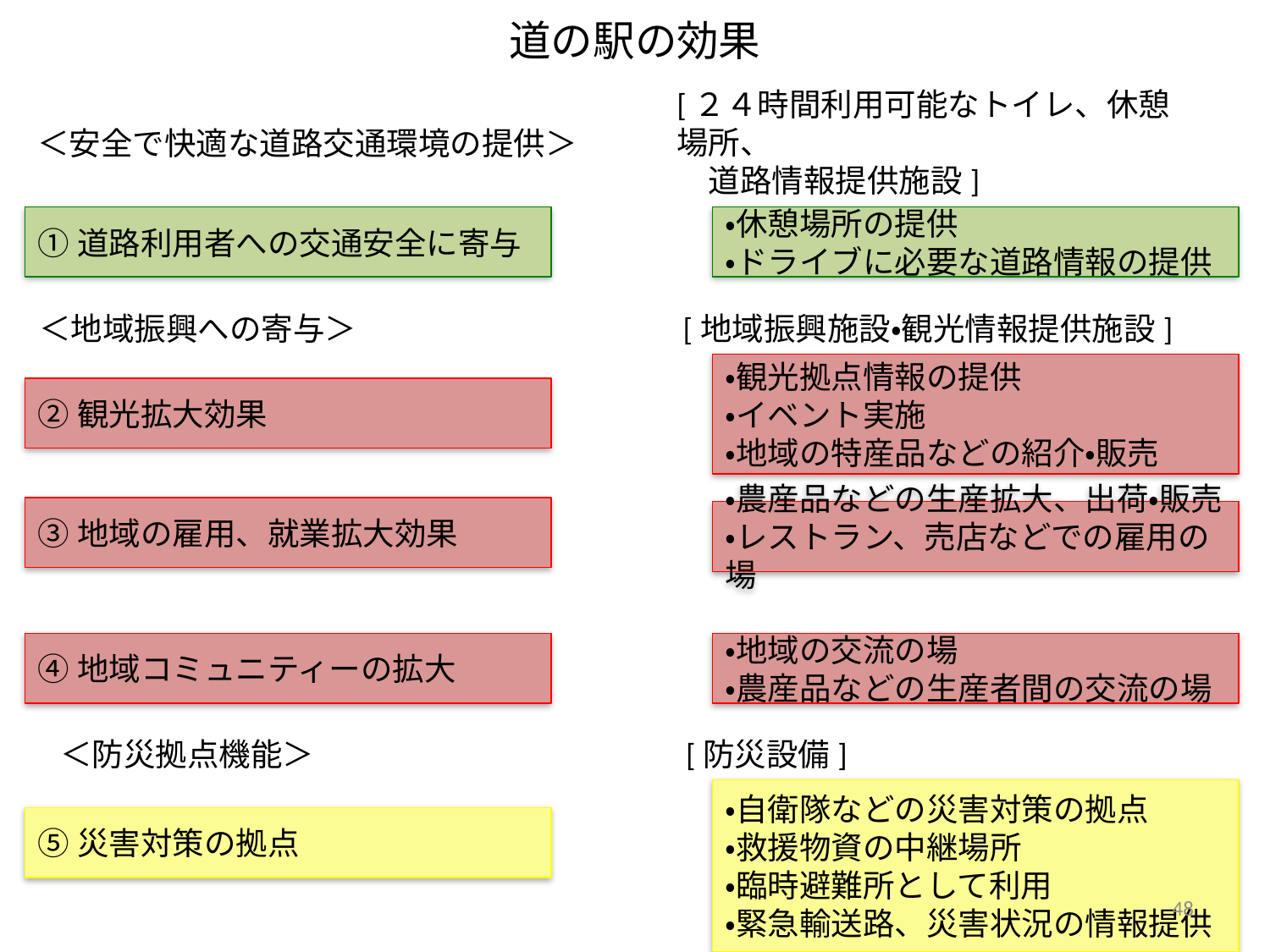

# 道の駅の効果
[２４時間利用可能なトイレ、休憩場所、
　道路情報提供施設]
＜安全で快適な道路交通環境の提供＞
①道路利用者への交通安全に寄与
・休憩場所の提供
・ドライブに必要な道路情報の提供
＜地域振興への寄与＞
[地域振興施設・観光情報提供施設]
・観光拠点情報の提供
・イベント実施
・地域の特産品などの紹介・販売
②観光拡大効果
③地域の雇用、就業拡大効果
・農産品などの生産拡大、出荷・販売
・レストラン、売店などでの雇用の場
④地域コミュニティーの拡大
・地域の交流の場
・農産品などの生産者間の交流の場
[防災設備]
＜防災拠点機能＞
・自衛隊などの災害対策の拠点
・救援物資の中継場所
・臨時避難所として利用
・緊急輸送路、災害状況の情報提供
⑤災害対策の拠点
48